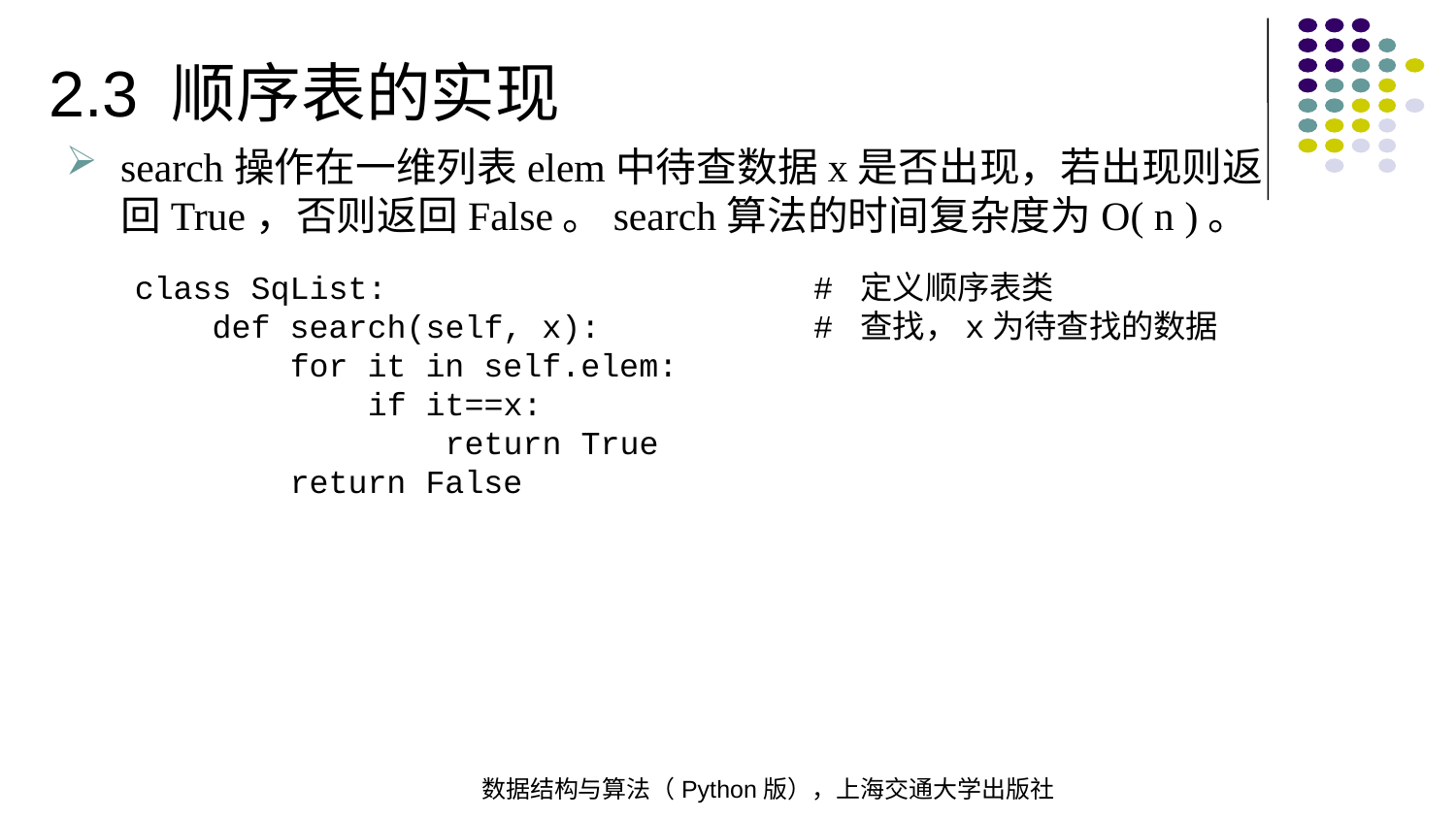

2.3 顺序表的实现
search操作在一维列表elem中待查数据x是否出现，若出现则返回True，否则返回False。search算法的时间复杂度为O( n )。
class SqList:                      # 定义顺序表类
    def search(self, x):           # 查找，x为待查找的数据
        for it in self.elem:
            if it==x:
                return True
        return False